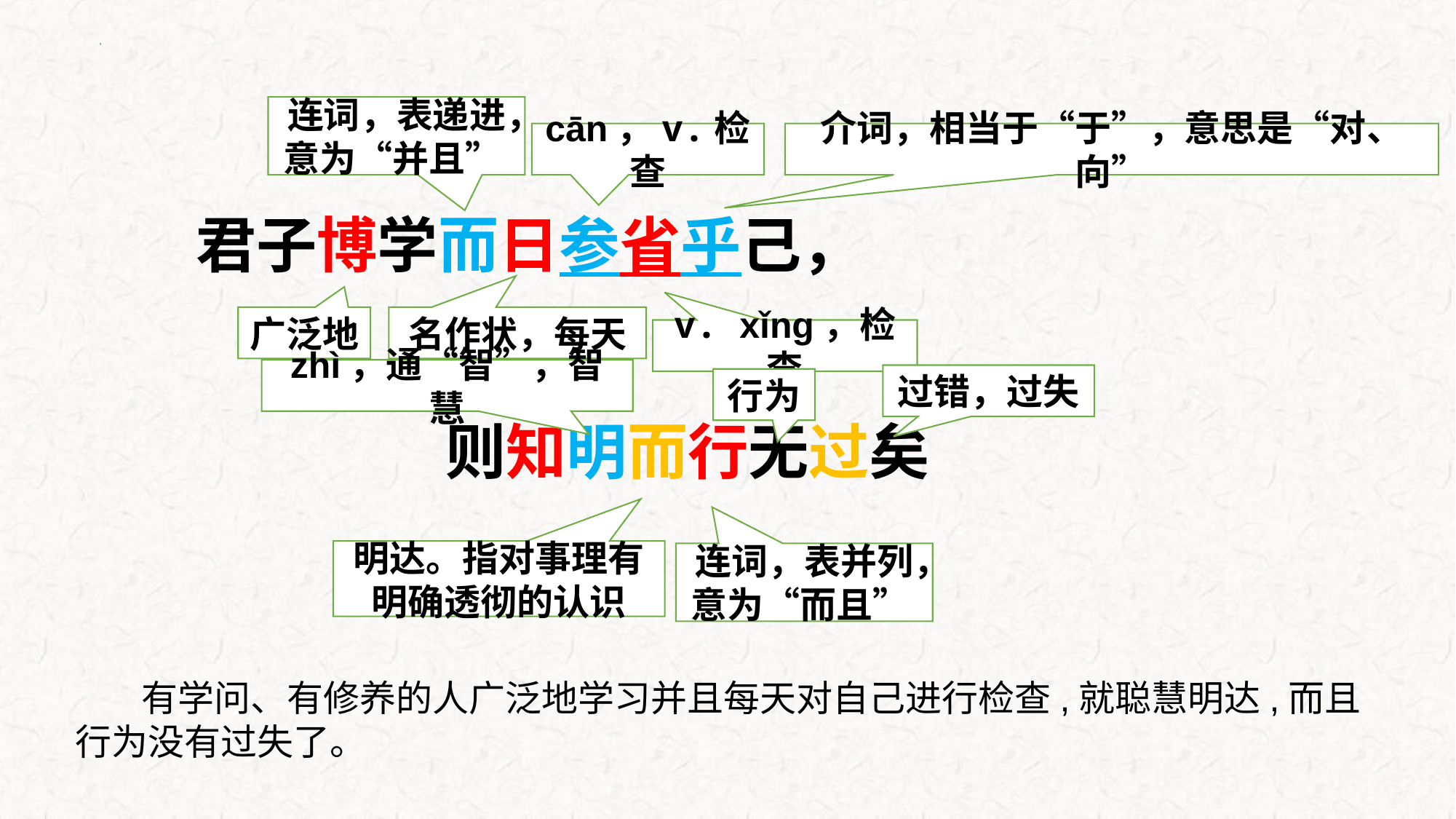

连词，表递进，意为“并且”
cān，v.检查
介词，相当于“于”，意思是“对、向”
君子博学而日参省乎己，

                 则知明而行无过矣
广泛地
名作状，每天
v. xǐng，检查
zhì，通“智”，智慧
过错，过失
行为
明达。指对事理有明确透彻的认识
连词，表并列，意为“而且”
       有学问、有修养的人广泛地学习并且每天对自己进行检查,就聪慧明达,而且行为没有过失了。